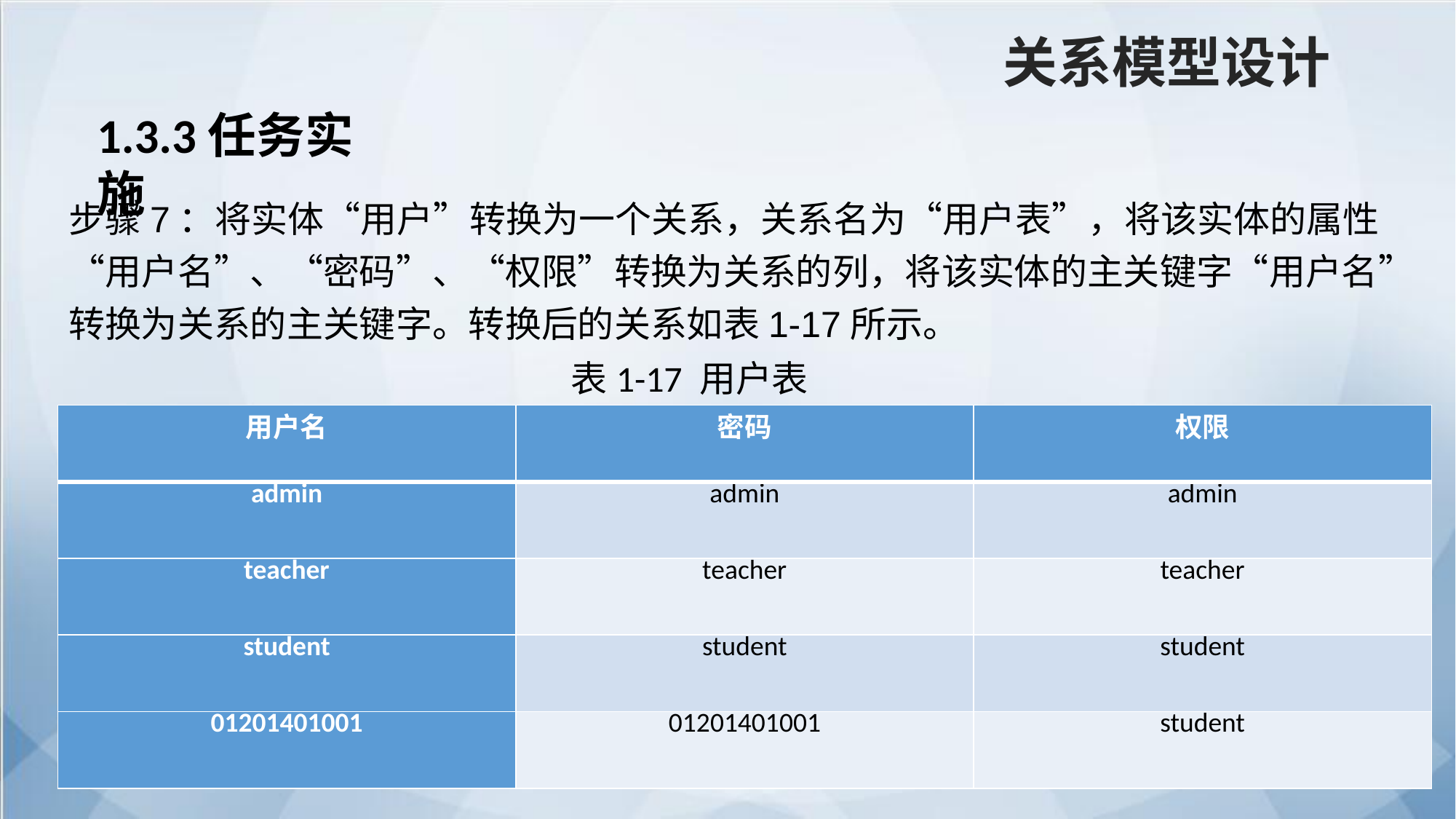

关系模型设计
1.3.3任务实施
步骤7：将实体“用户”转换为一个关系，关系名为“用户表”，将该实体的属性“用户名”、“密码”、“权限”转换为关系的列，将该实体的主关键字“用户名”转换为关系的主关键字。转换后的关系如表1-17所示。
表1-17 用户表
| 用户名 | 密码 | 权限 |
| --- | --- | --- |
| admin | admin | admin |
| teacher | teacher | teacher |
| student | student | student |
| 01201401001 | 01201401001 | student |